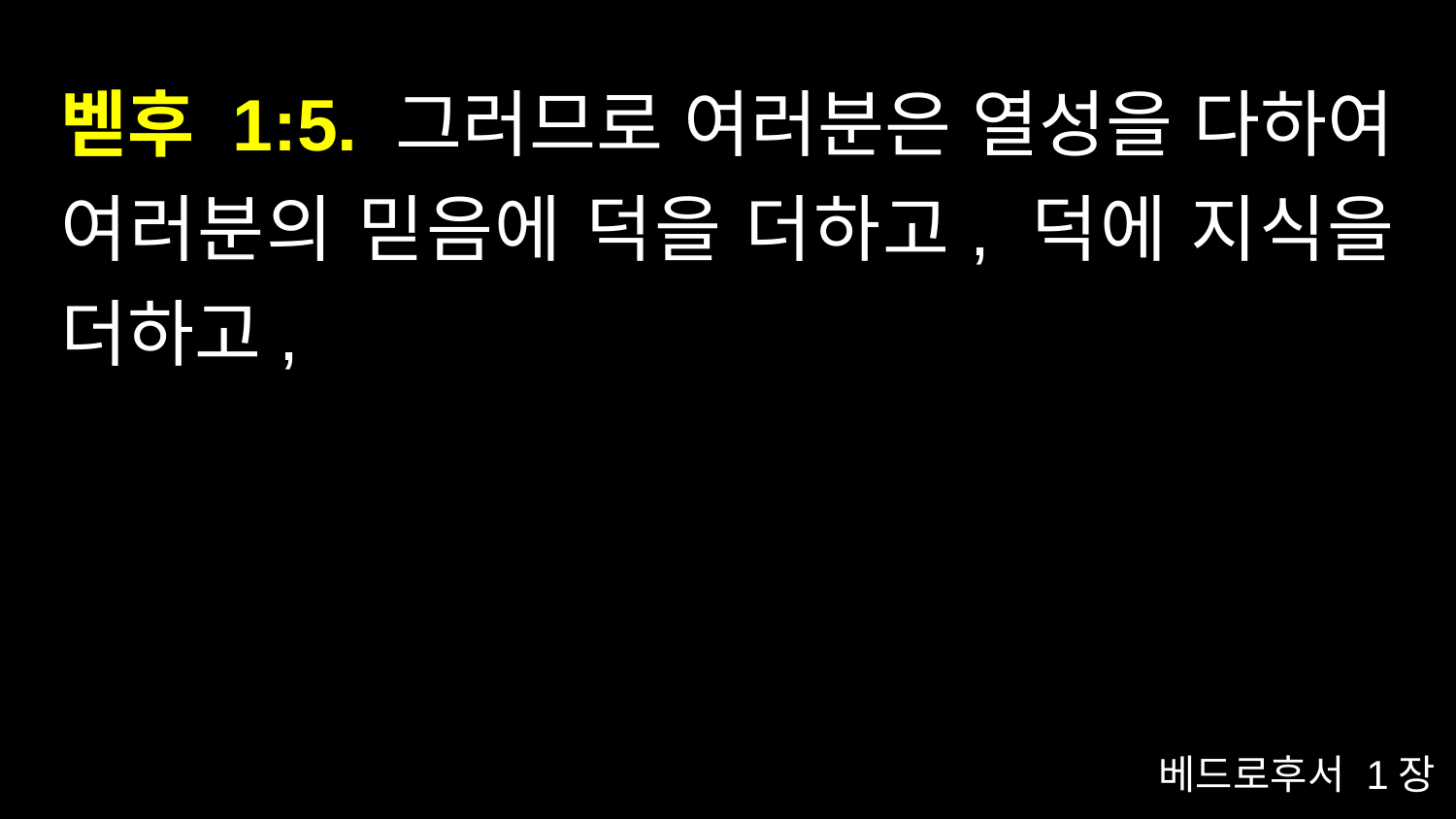

# 벧후 1:5. 그러므로 여러분은 열성을 다하여 여러분의 믿음에 덕을 더하고, 덕에 지식을 더하고,
베드로후서 1장